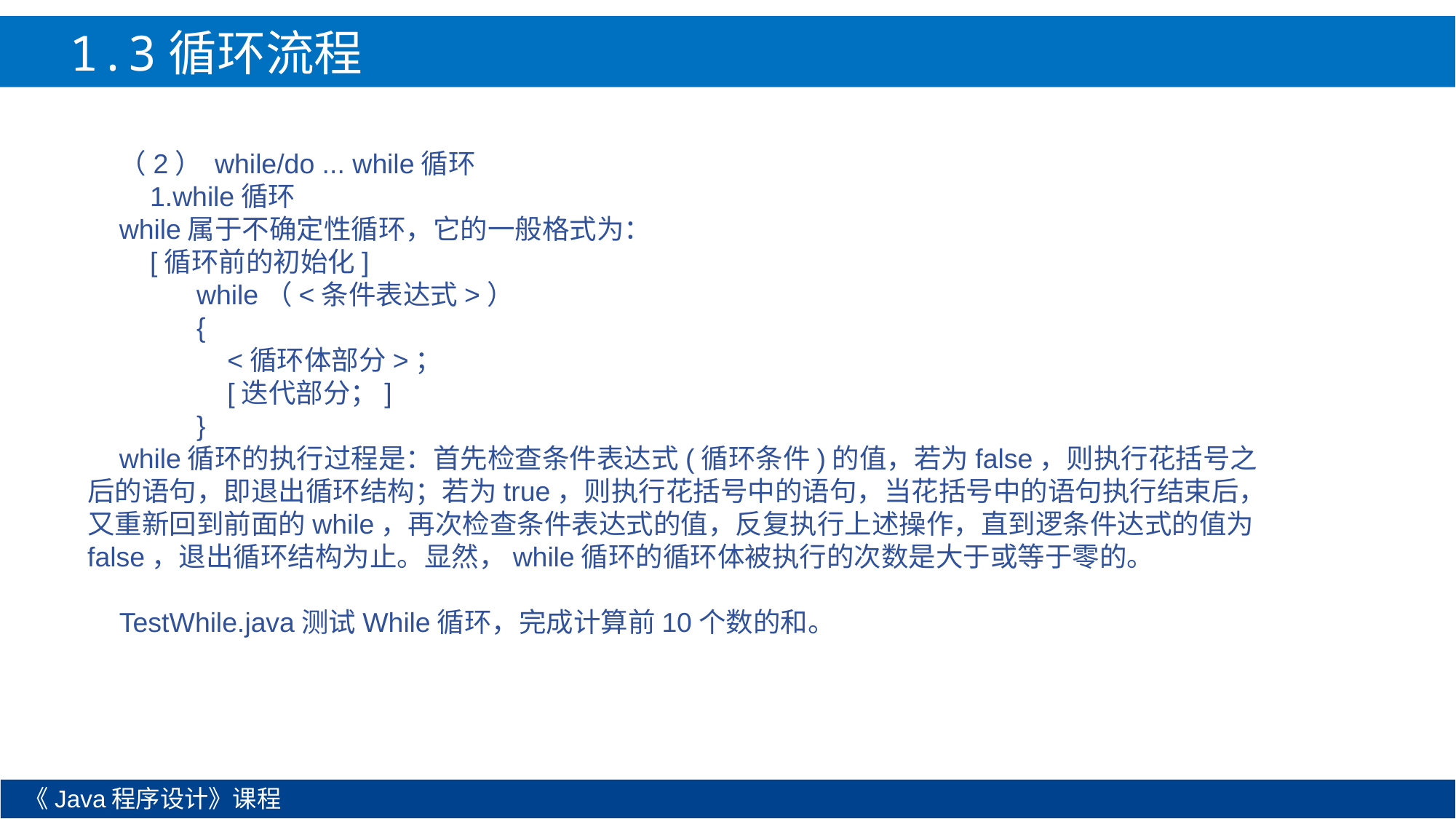

1.3循环流程
（2） while/do ... while循环
    1.while循环
while属于不确定性循环，它的一般格式为：
    [循环前的初始化]
	while（<条件表达式>）
	{
	    <循环体部分>；
	    [迭代部分；]
	}
while循环的执行过程是：首先检查条件表达式(循环条件)的值，若为false，则执行花括号之后的语句，即退出循环结构；若为true，则执行花括号中的语句，当花括号中的语句执行结束后，又重新回到前面的while，再次检查条件表达式的值，反复执行上述操作，直到逻条件达式的值为false，退出循环结构为止。显然，while循环的循环体被执行的次数是大于或等于零的。

TestWhile.java测试While循环，完成计算前10个数的和。
《Java程序设计》课程